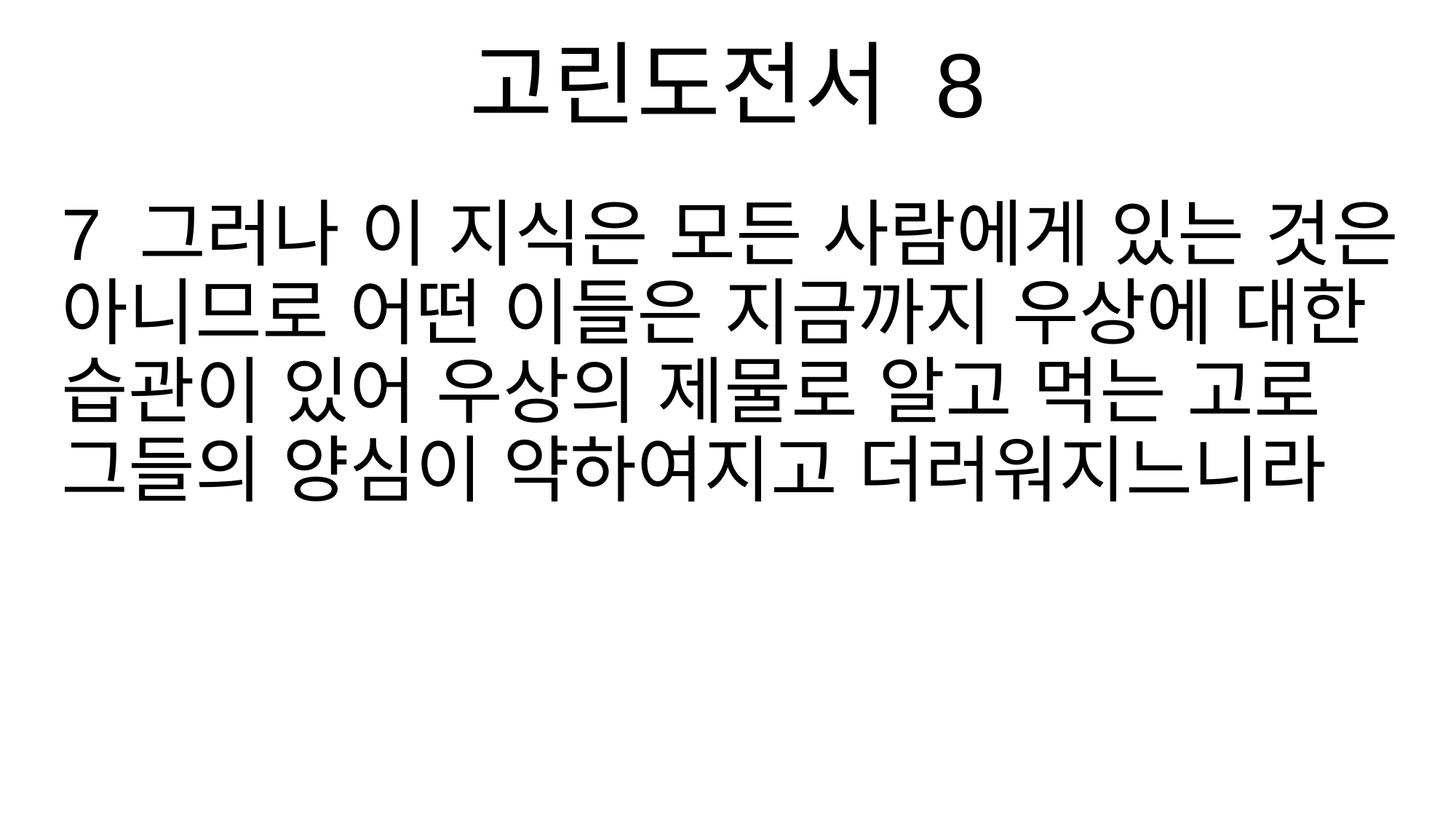

고린도전서 8
7 그러나 이 지식은 모든 사람에게 있는 것은 아니므로 어떤 이들은 지금까지 우상에 대한 습관이 있어 우상의 제물로 알고 먹는 고로 그들의 양심이 약하여지고 더러워지느니라